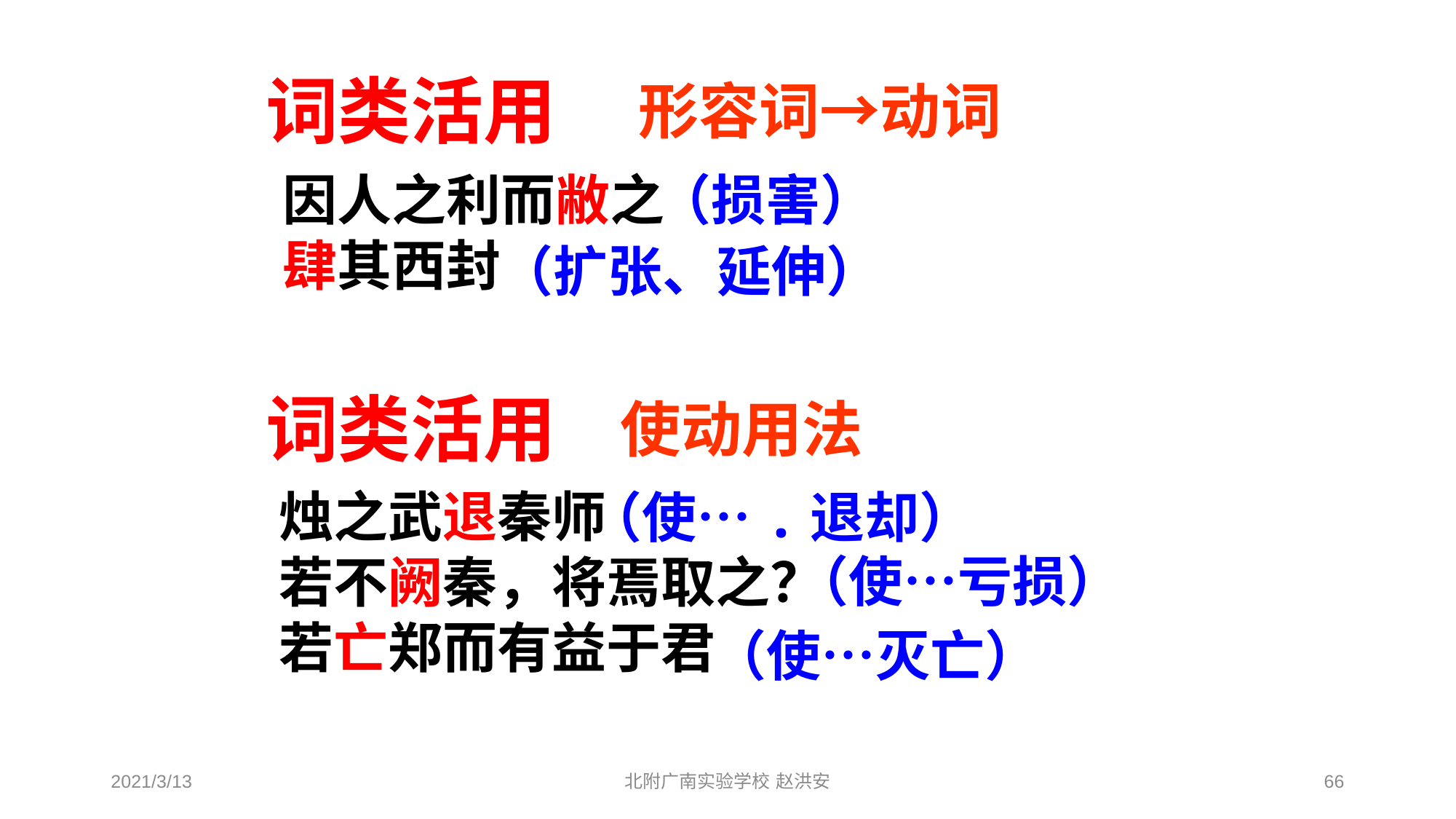

词类活用
形容词→动词
因人之利而敝之
肆其西封
（损害）
（扩张、延伸）
词类活用
使动用法
烛之武退秦师
若不阙秦，将焉取之？
若亡郑而有益于君
（使….退却）
（使…亏损）
（使…灭亡）
2021/3/13
北附广南实验学校 赵洪安
66